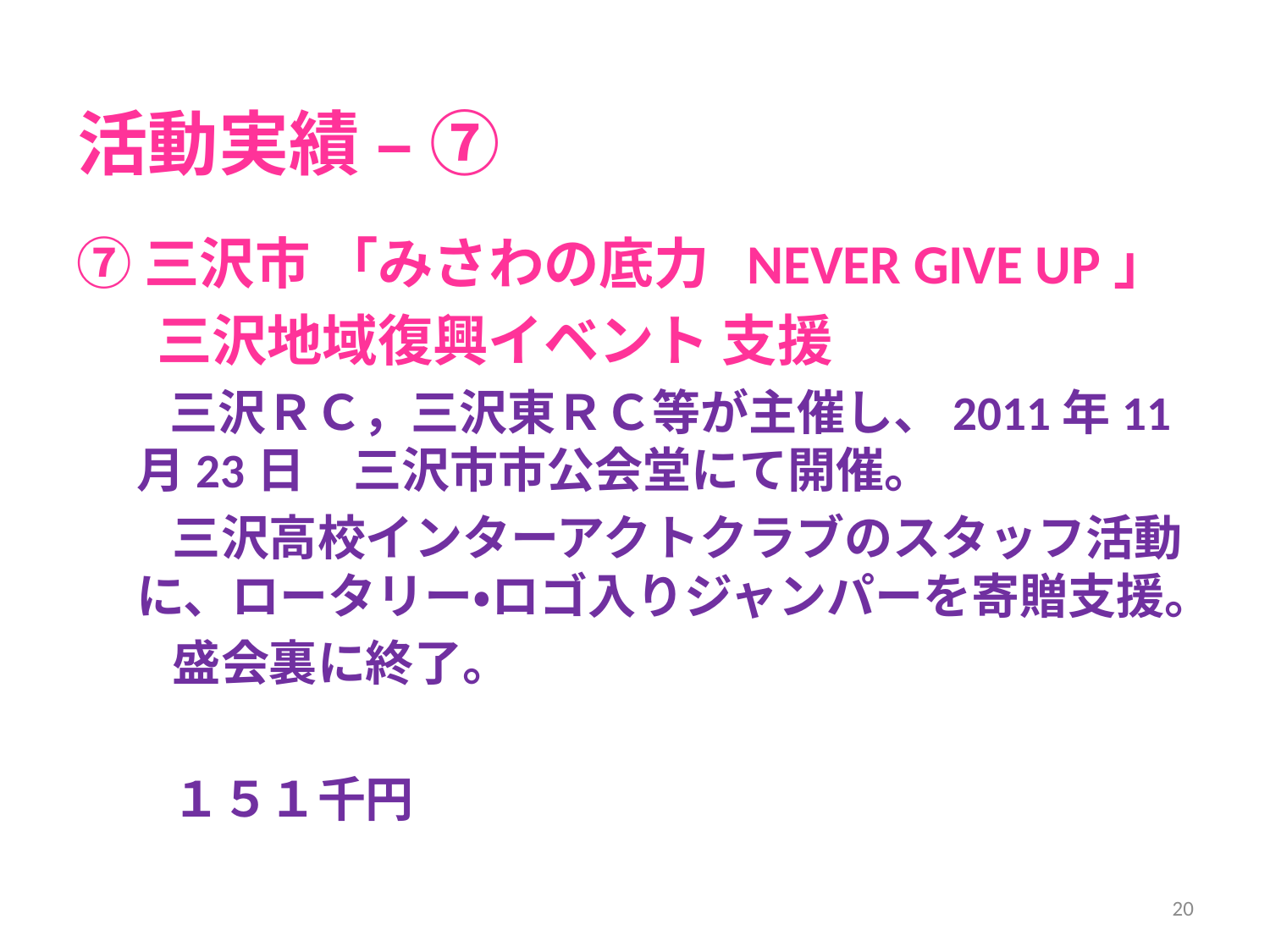

# 活動実績 – ⑦
⑦三沢市 「みさわの底力  NEVER GIVE UP」
 　三沢地域復興イベント 支援
　　三沢ＲＣ，三沢東ＲＣ等が主催し、2011年11月23日　三沢市市公会堂にて開催。
　　三沢高校インターアクトクラブのスタッフ活動に、ロータリー・ロゴ入りジャンパーを寄贈支援。
　　盛会裏に終了。

　　１５１千円

20